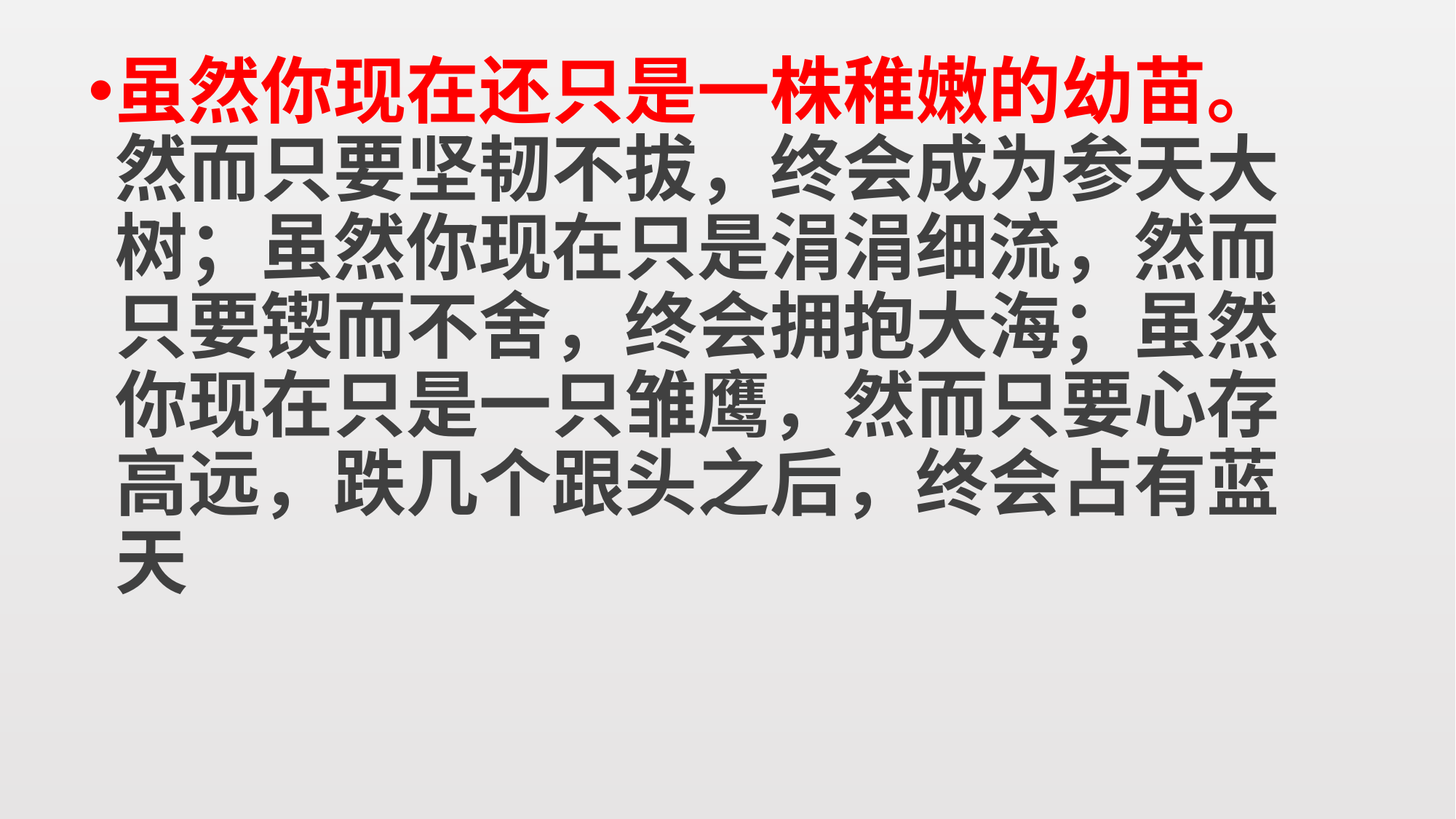

虽然你现在还只是一株稚嫩的幼苗。然而只要坚韧不拔，终会成为参天大树；虽然你现在只是涓涓细流，然而只要锲而不舍，终会拥抱大海；虽然你现在只是一只雏鹰，然而只要心存高远，跌几个跟头之后，终会占有蓝天